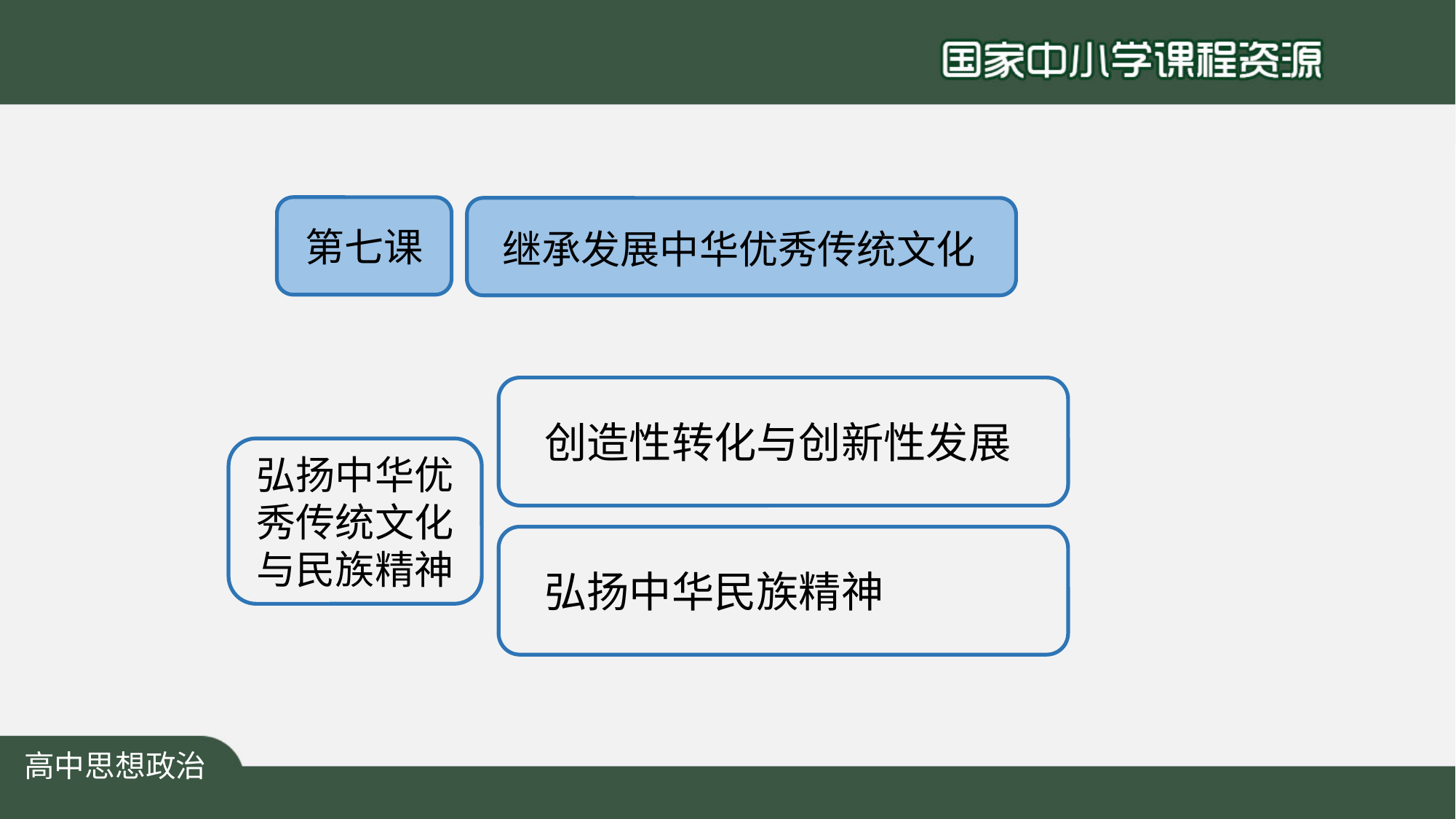

第七课
 继承发展中华优秀传统文化
  创造性转化与创新性发展
弘扬中华优秀传统文化与民族精神
  弘扬中华民族精神